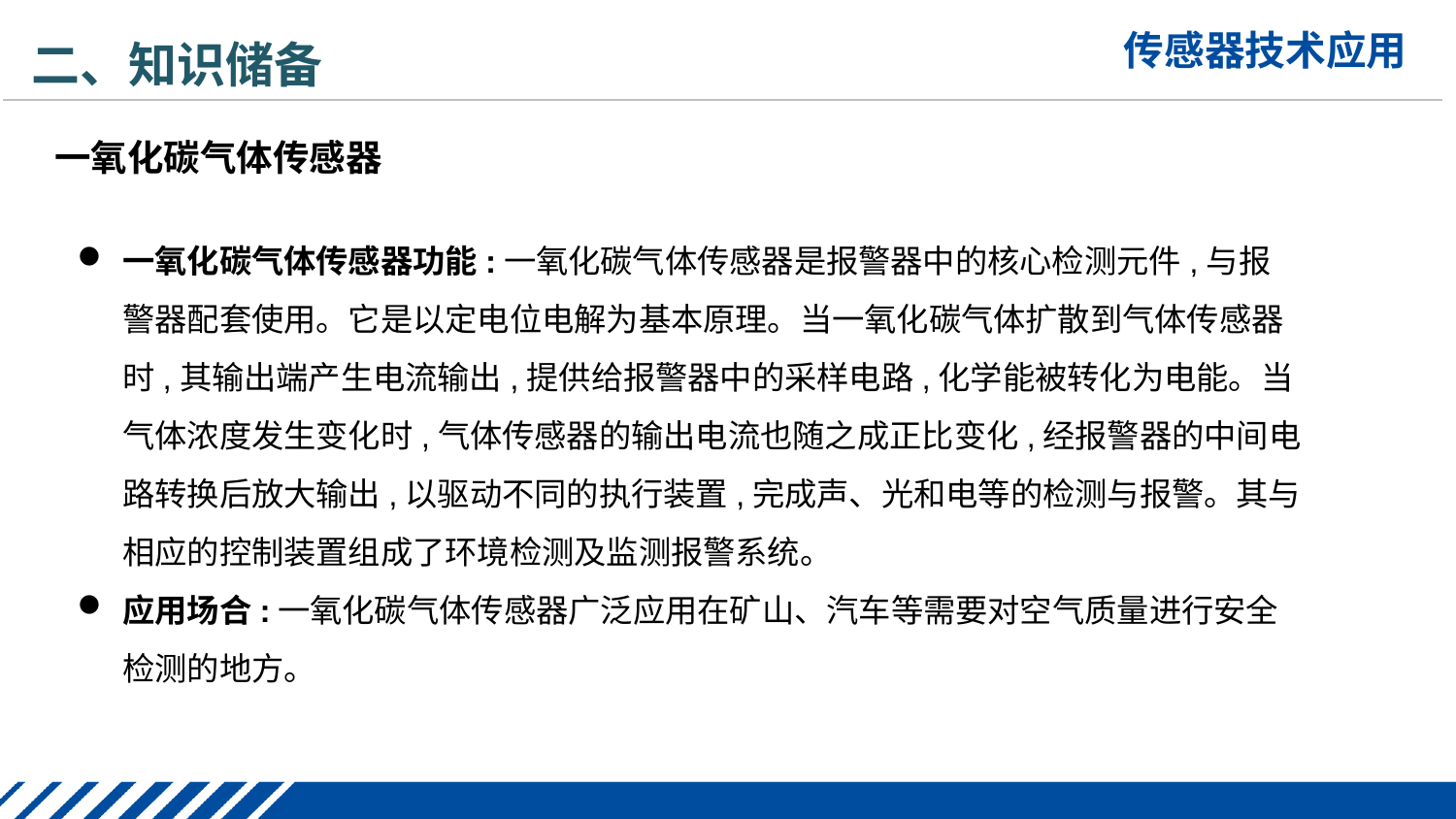

二、知识储备
一氧化碳气体传感器
一氧化碳气体传感器功能:一氧化碳气体传感器是报警器中的核心检测元件,与报警器配套使用。它是以定电位电解为基本原理。当一氧化碳气体扩散到气体传感器时,其输出端产生电流输出,提供给报警器中的采样电路,化学能被转化为电能。当气体浓度发生变化时,气体传感器的输出电流也随之成正比变化,经报警器的中间电路转换后放大输出,以驱动不同的执行装置,完成声、光和电等的检测与报警。其与相应的控制装置组成了环境检测及监测报警系统。
应用场合:一氧化碳气体传感器广泛应用在矿山、汽车等需要对空气质量进行安全检测的地方。